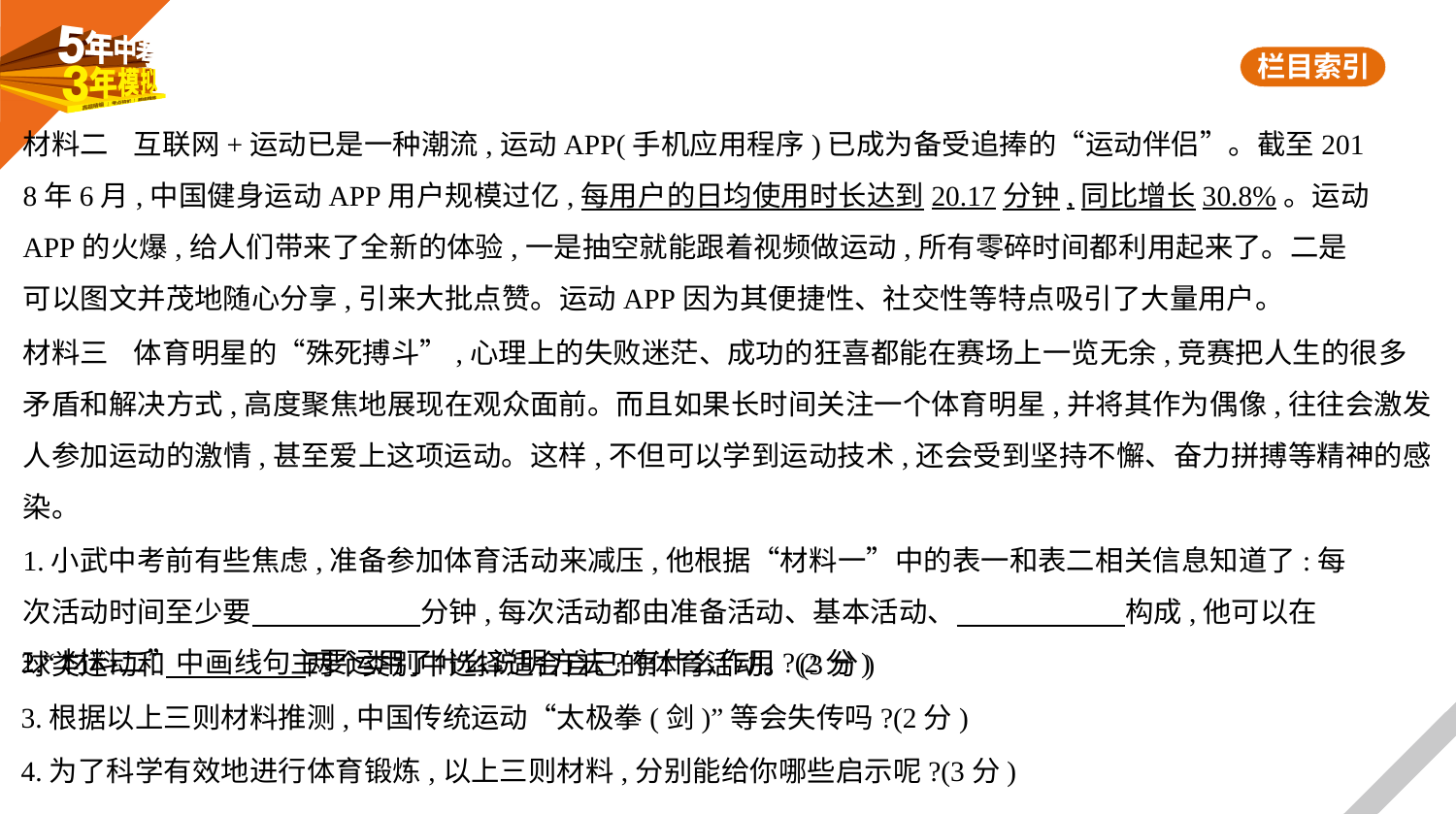

材料二    互联网+运动已是一种潮流,运动APP(手机应用程序)已成为备受追捧的“运动伴侣”。截至201
8年6月,中国健身运动APP用户规模过亿,每用户的日均使用时长达到20.17分钟,同比增长30.8%。运动
APP的火爆,给人们带来了全新的体验,一是抽空就能跟着视频做运动,所有零碎时间都利用起来了。二是
可以图文并茂地随心分享,引来大批点赞。运动APP因为其便捷性、社交性等特点吸引了大量用户。
材料三    体育明星的“殊死搏斗”,心理上的失败迷茫、成功的狂喜都能在赛场上一览无余,竞赛把人生的很多矛盾和解决方式,高度聚焦地展现在观众面前。而且如果长时间关注一个体育明星,并将其作为偶像,往往会激发人参加运动的激情,甚至爱上这项运动。这样,不但可以学到运动技术,还会受到坚持不懈、奋力拼搏等精神的感染。
1.小武中考前有些焦虑,准备参加体育活动来减压,他根据“材料一”中的表一和表二相关信息知道了:每
次活动时间至少要　　　　　    分钟,每次活动都由准备活动、基本活动、　　　　　    构成,他可以在
球类运动和　　　　    两个类别中选择适合自己的体育活动。(3分)
2.“材料二”中画线句主要运用了什么说明方法?有什么作用?(2分)
3.根据以上三则材料推测,中国传统运动“太极拳(剑)”等会失传吗?(2分)
4.为了科学有效地进行体育锻炼,以上三则材料,分别能给你哪些启示呢?(3分)